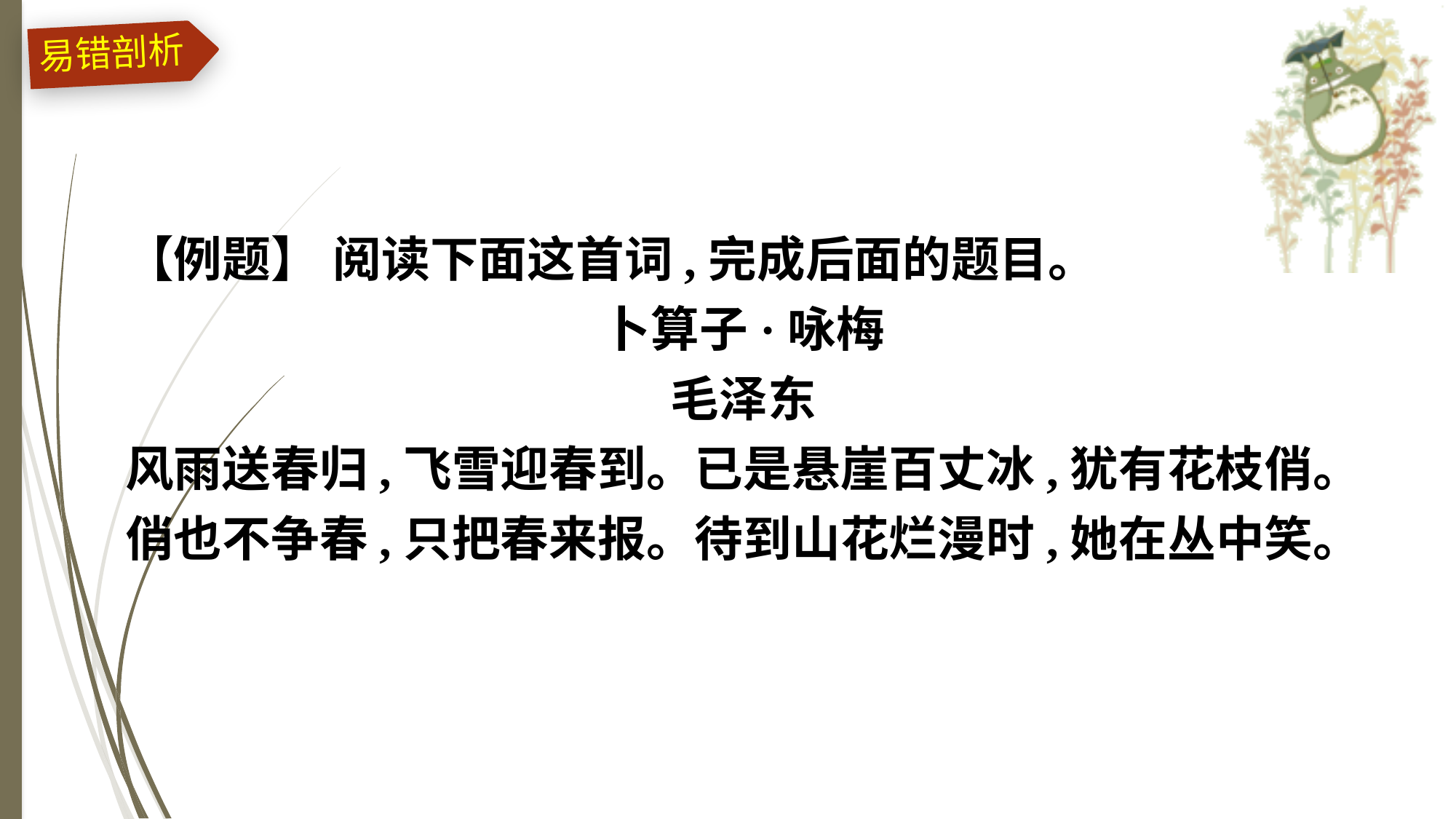

易错剖析
【例题】 阅读下面这首词,完成后面的题目。
卜算子·咏梅
毛泽东
风雨送春归,飞雪迎春到。已是悬崖百丈冰,犹有花枝俏。
俏也不争春,只把春来报。待到山花烂漫时,她在丛中笑。